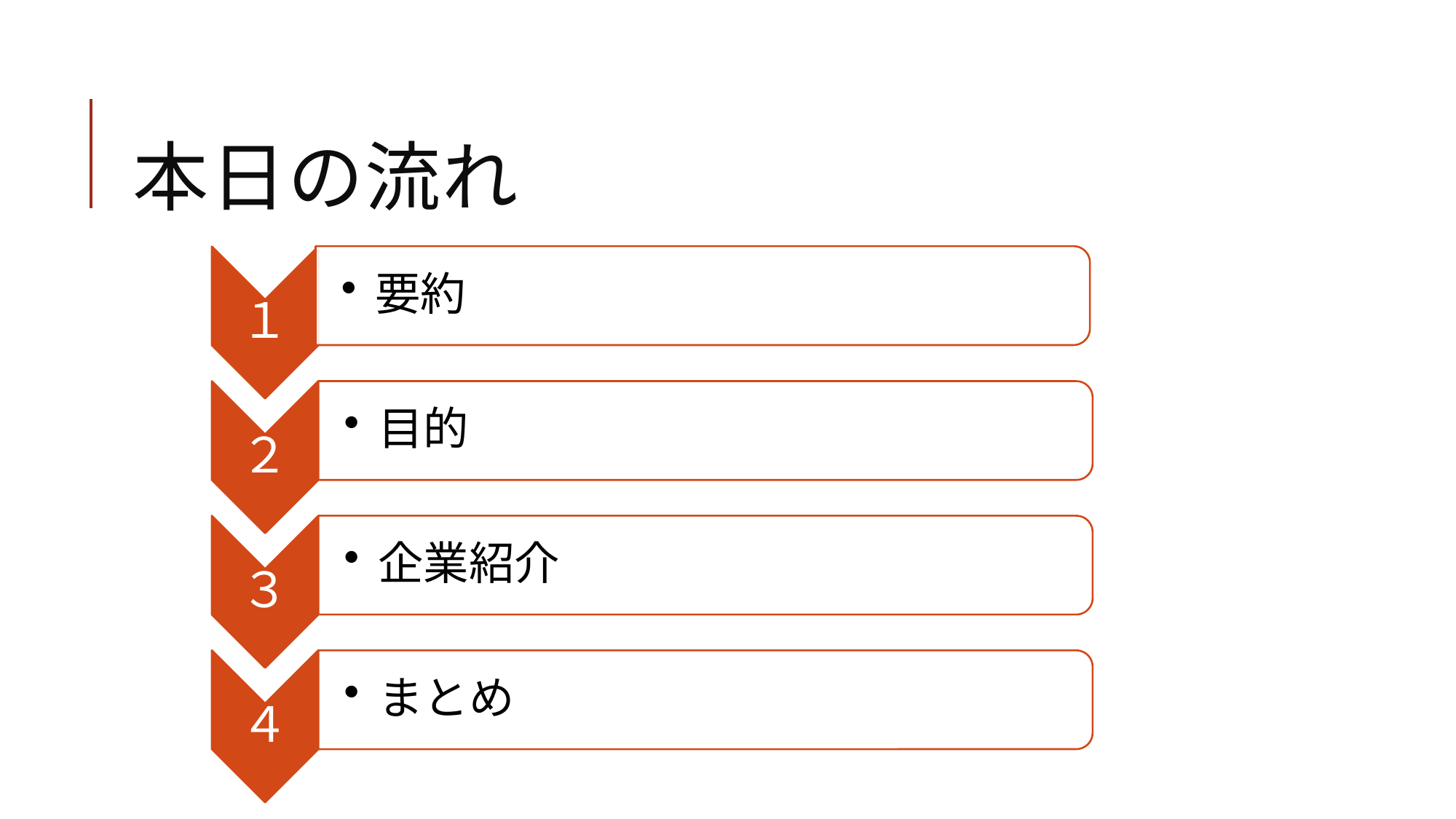

# 本日の流れ
１
要約
２
目的
３
企業紹介
４
まとめ